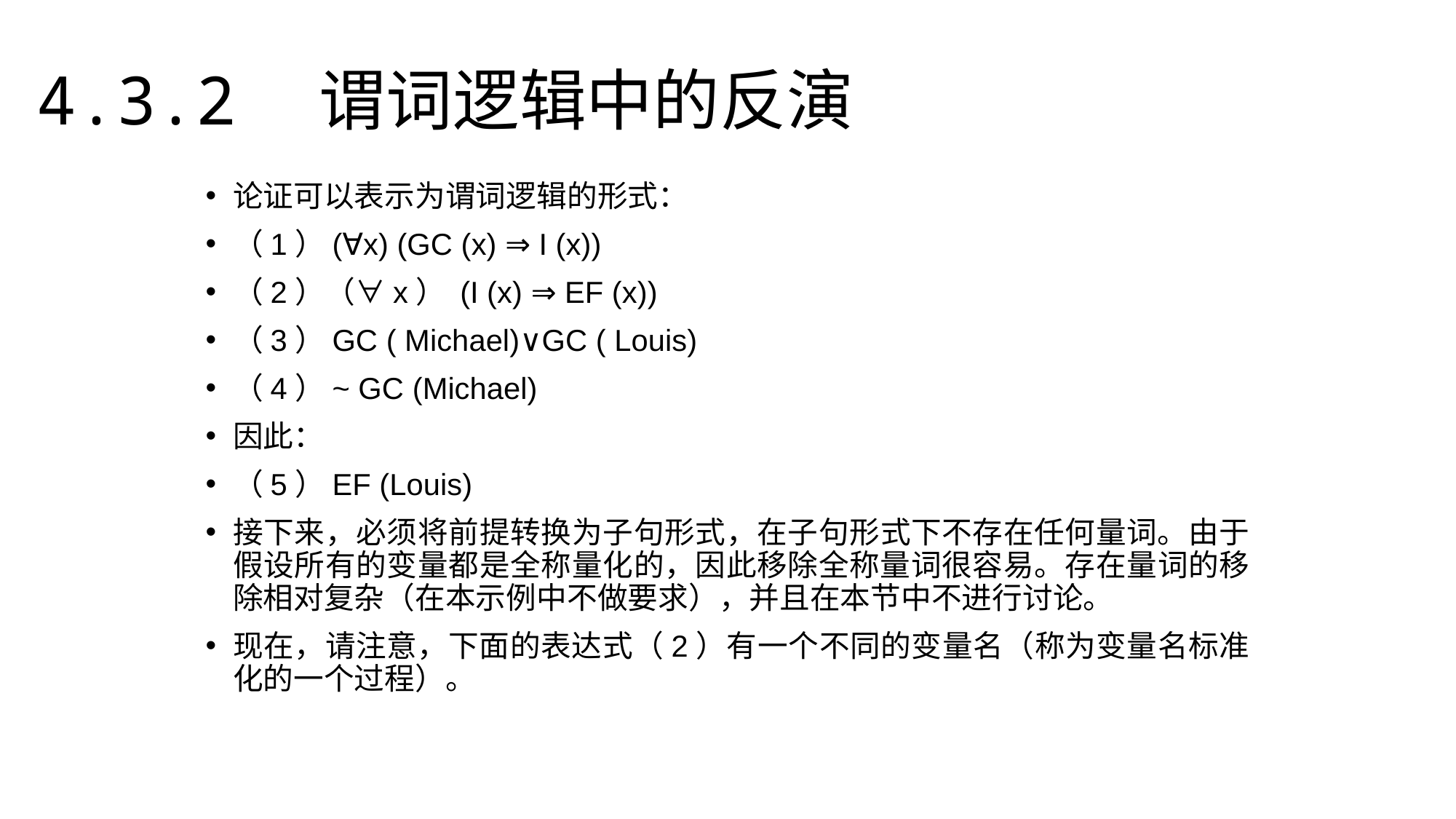

4.3.2　谓词逻辑中的反演

论证可以表示为谓词逻辑的形式：
（1）(∀x) (GC (x) ⇒ I (x))
（2）（∀x） (I (x) ⇒ EF (x))
（3）GC ( Michael)∨GC ( Louis)
（4）~ GC (Michael)
因此：
（5）EF (Louis)
接下来，必须将前提转换为子句形式，在子句形式下不存在任何量词。由于假设所有的变量都是全称量化的，因此移除全称量词很容易。存在量词的移除相对复杂（在本示例中不做要求），并且在本节中不进行讨论。
现在，请注意，下面的表达式（2）有一个不同的变量名（称为变量名标准化的一个过程）。